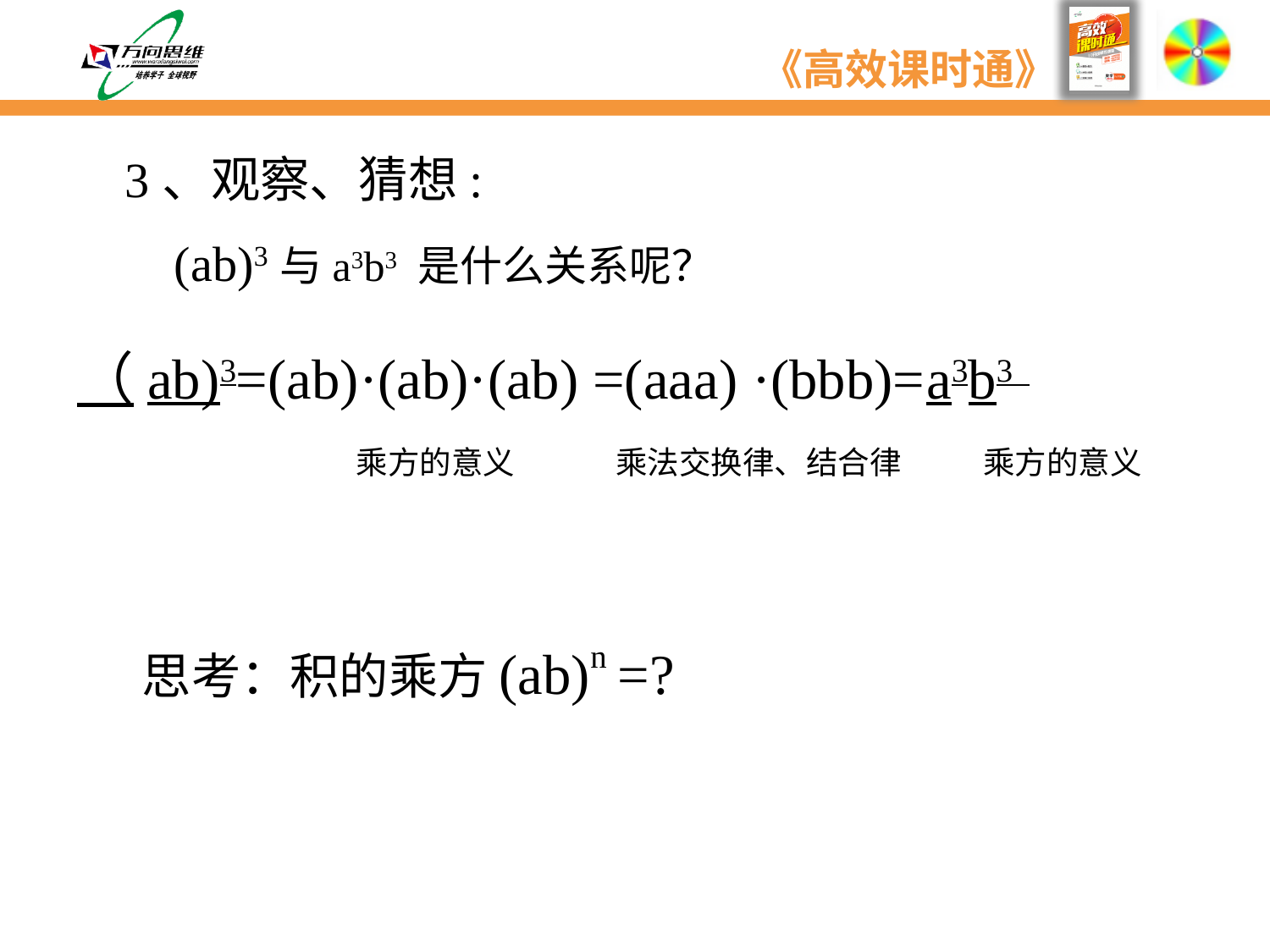

3、观察、猜想:
     (ab)3与a3b3 是什么关系呢？

（ab)3=(ab)·(ab)·(ab) =(aaa) ·(bbb)=a3b3

乘方的意义
乘法交换律、结合律
乘方的意义
思考：积的乘方(ab)n =?